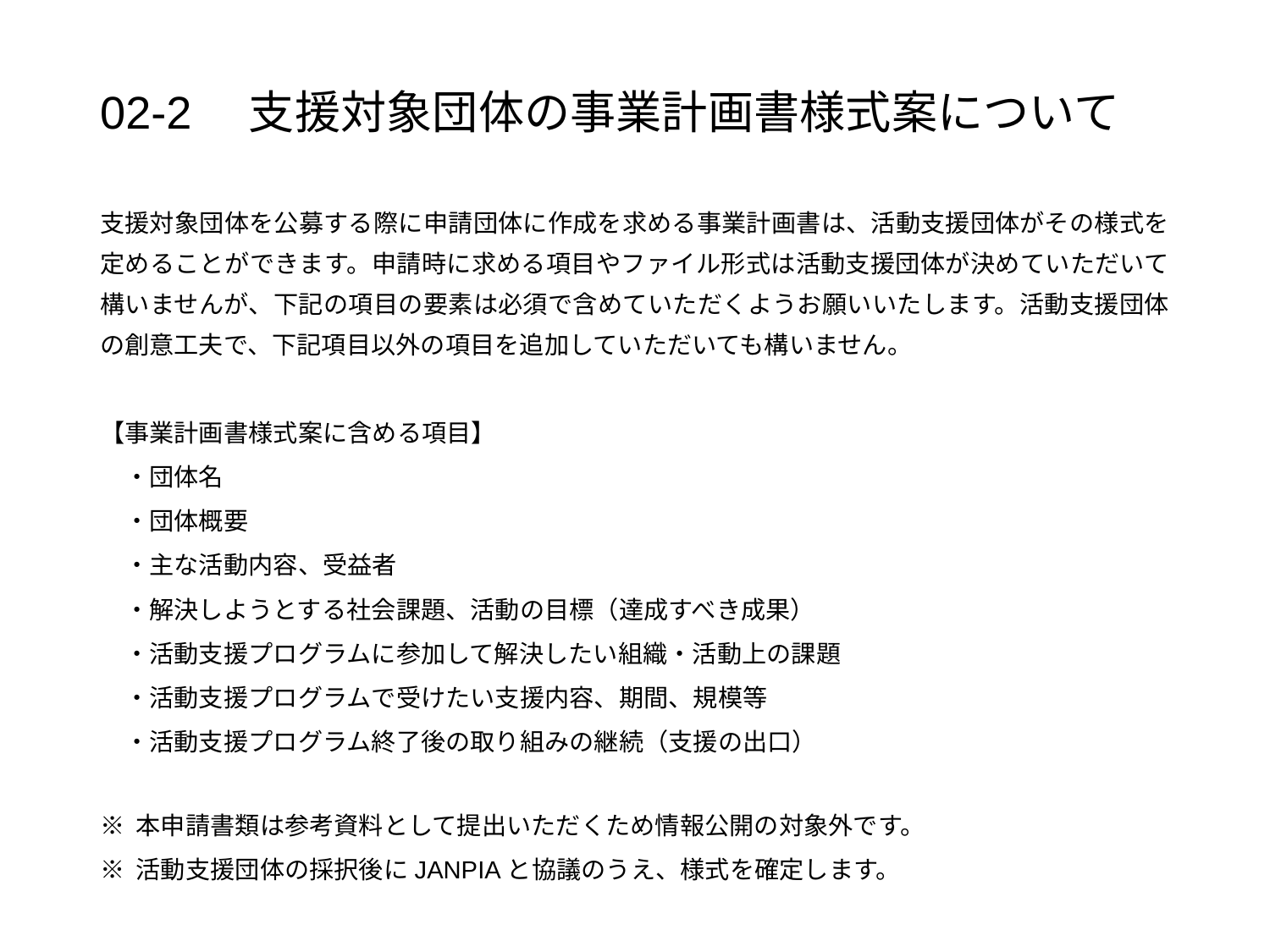

# 02-2　支援対象団体の事業計画書様式案について
支援対象団体を公募する際に申請団体に作成を求める事業計画書は、活動支援団体がその様式を定めることができます。申請時に求める項目やファイル形式は活動支援団体が決めていただいて構いませんが、下記の項目の要素は必須で含めていただくようお願いいたします。活動支援団体の創意工夫で、下記項目以外の項目を追加していただいても構いません。

【事業計画書様式案に含める項目】
　・団体名
　・団体概要
　・主な活動内容、受益者
　・解決しようとする社会課題、活動の目標（達成すべき成果）
　・活動支援プログラムに参加して解決したい組織・活動上の課題
　・活動支援プログラムで受けたい支援内容、期間、規模等
　・活動支援プログラム終了後の取り組みの継続（支援の出口）

※ 本申請書類は参考資料として提出いただくため情報公開の対象外です。
※ 活動支援団体の採択後にJANPIAと協議のうえ、様式を確定します。